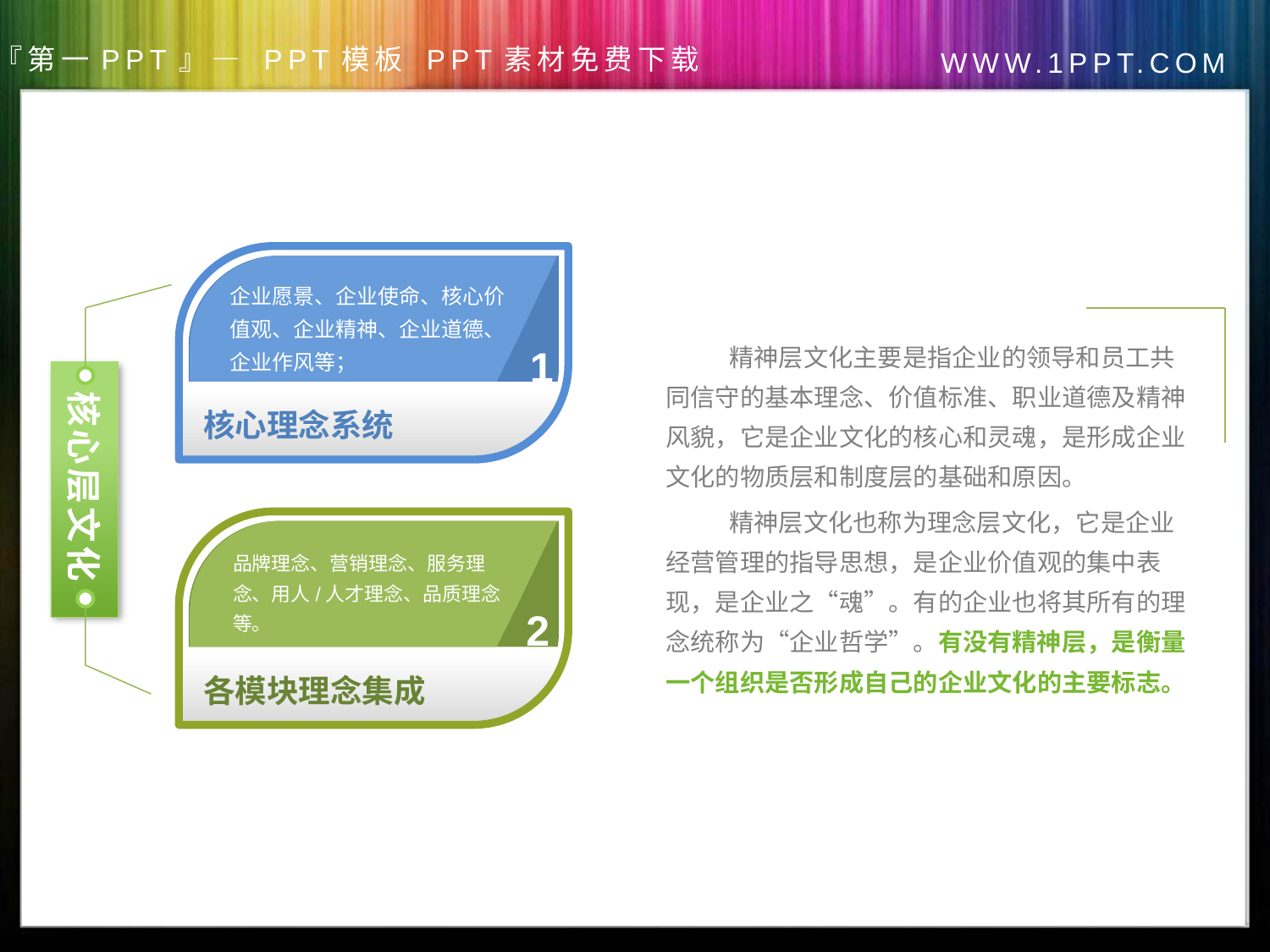

企业愿景、企业使命、核心价值观、企业精神、企业道德、企业作风等；
1
核心理念系统
精神层文化主要是指企业的领导和员工共同信守的基本理念、价值标准、职业道德及精神风貌，它是企业文化的核心和灵魂，是形成企业文化的物质层和制度层的基础和原因。
核心层文化

精神层文化也称为理念层文化，它是企业经营管理的指导思想，是企业价值观的集中表现，是企业之“魂”。有的企业也将其所有的理念统称为“企业哲学”。有没有精神层，是衡量一个组织是否形成自己的企业文化的主要标志。

品牌理念、营销理念、服务理念、用人/人才理念、品质理念等。
2
各模块理念集成